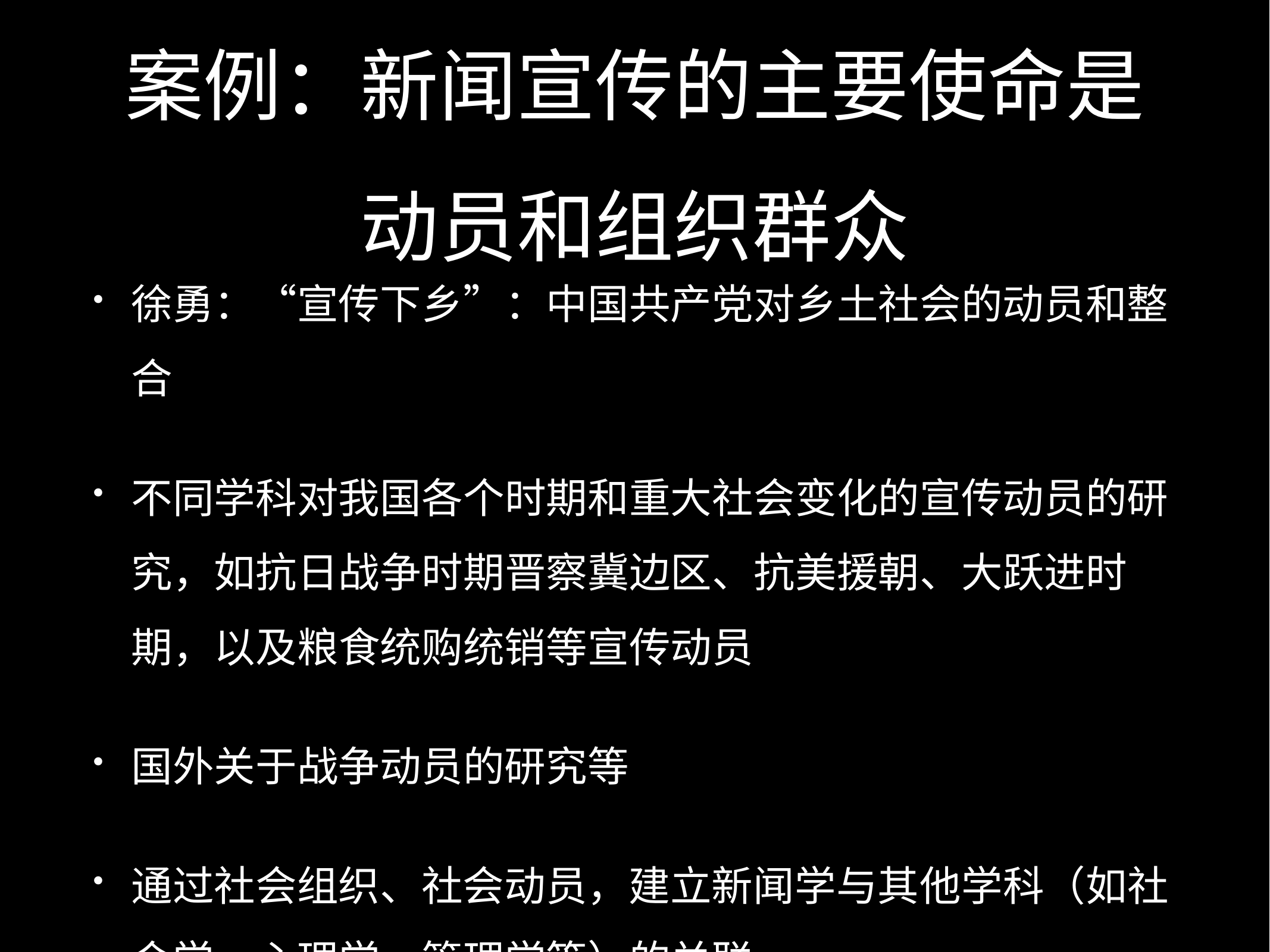

# 案例：新闻宣传的主要使命是动员和组织群众
徐勇：“宣传下乡”：中国共产党对乡土社会的动员和整合
不同学科对我国各个时期和重大社会变化的宣传动员的研究，如抗日战争时期晋察冀边区、抗美援朝、大跃进时期，以及粮食统购统销等宣传动员
国外关于战争动员的研究等
通过社会组织、社会动员，建立新闻学与其他学科（如社会学、心理学、管理学等）的关联